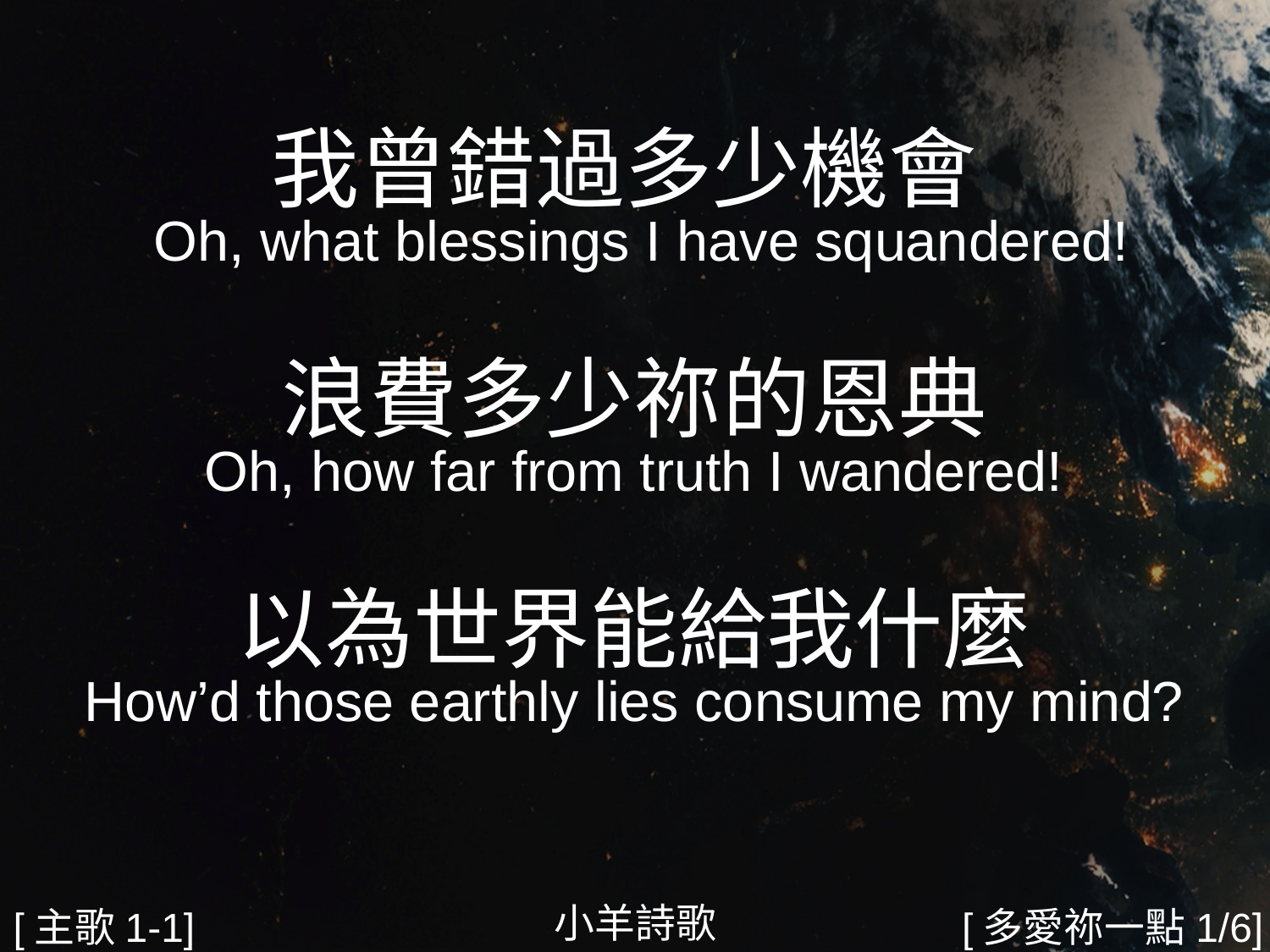

我曾錯過多少機會
 Oh, what blessings I have squandered!

浪費多少祢的恩典
Oh, how far from truth I wandered!

以為世界能給我什麼
How’d those earthly lies consume my mind?

#

小羊詩歌
[主歌1-1]
[多愛祢一點1/6]